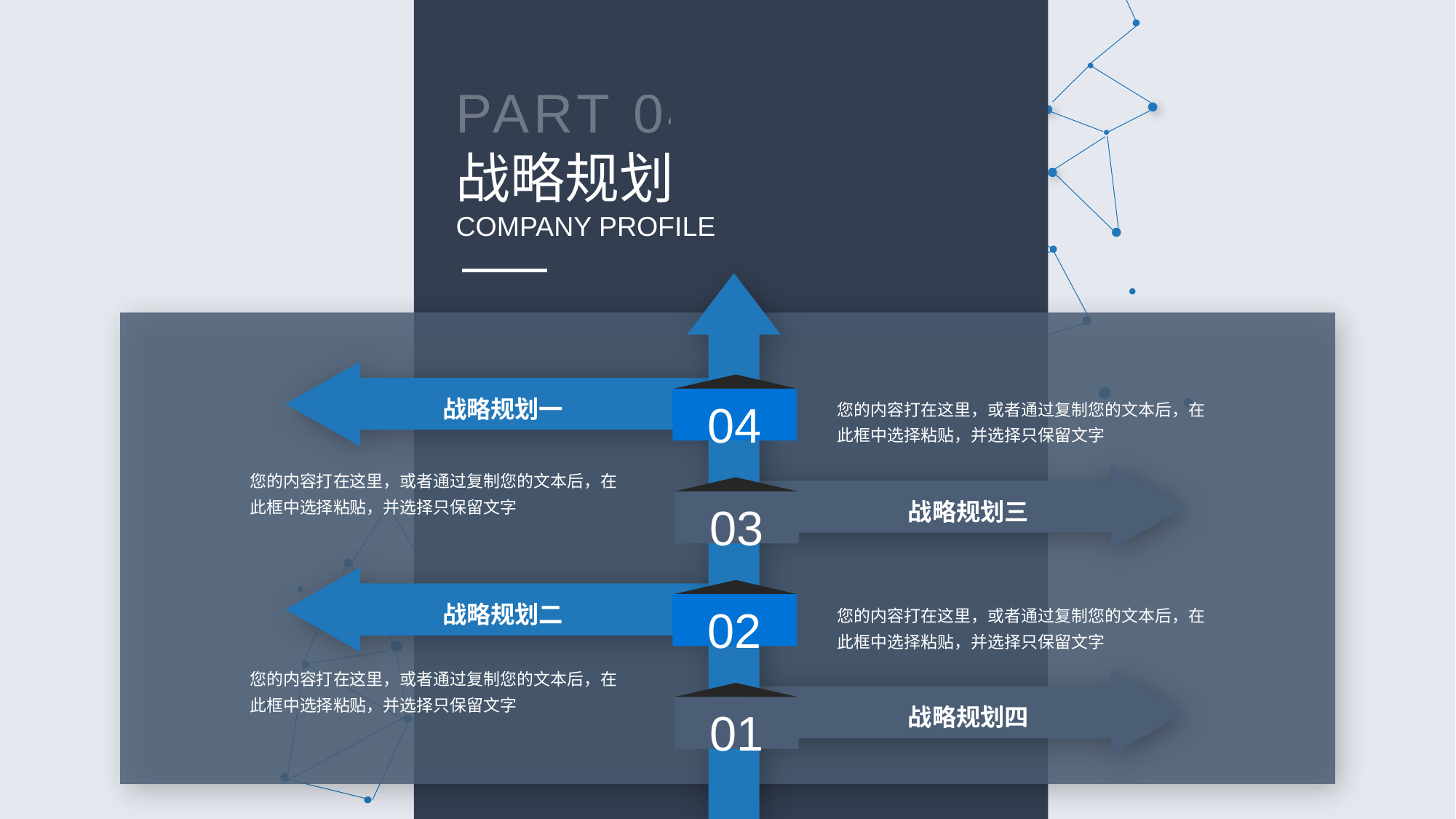

PART 04
战略规划
COMPANY PROFILE

战略规划一

04
您的内容打在这里，或者通过复制您的文本后，在此框中选择粘贴，并选择只保留文字
您的内容打在这里，或者通过复制您的文本后，在此框中选择粘贴，并选择只保留文字
战略规划三

03
战略规划二

02
您的内容打在这里，或者通过复制您的文本后，在此框中选择粘贴，并选择只保留文字
您的内容打在这里，或者通过复制您的文本后，在此框中选择粘贴，并选择只保留文字
战略规划四

01